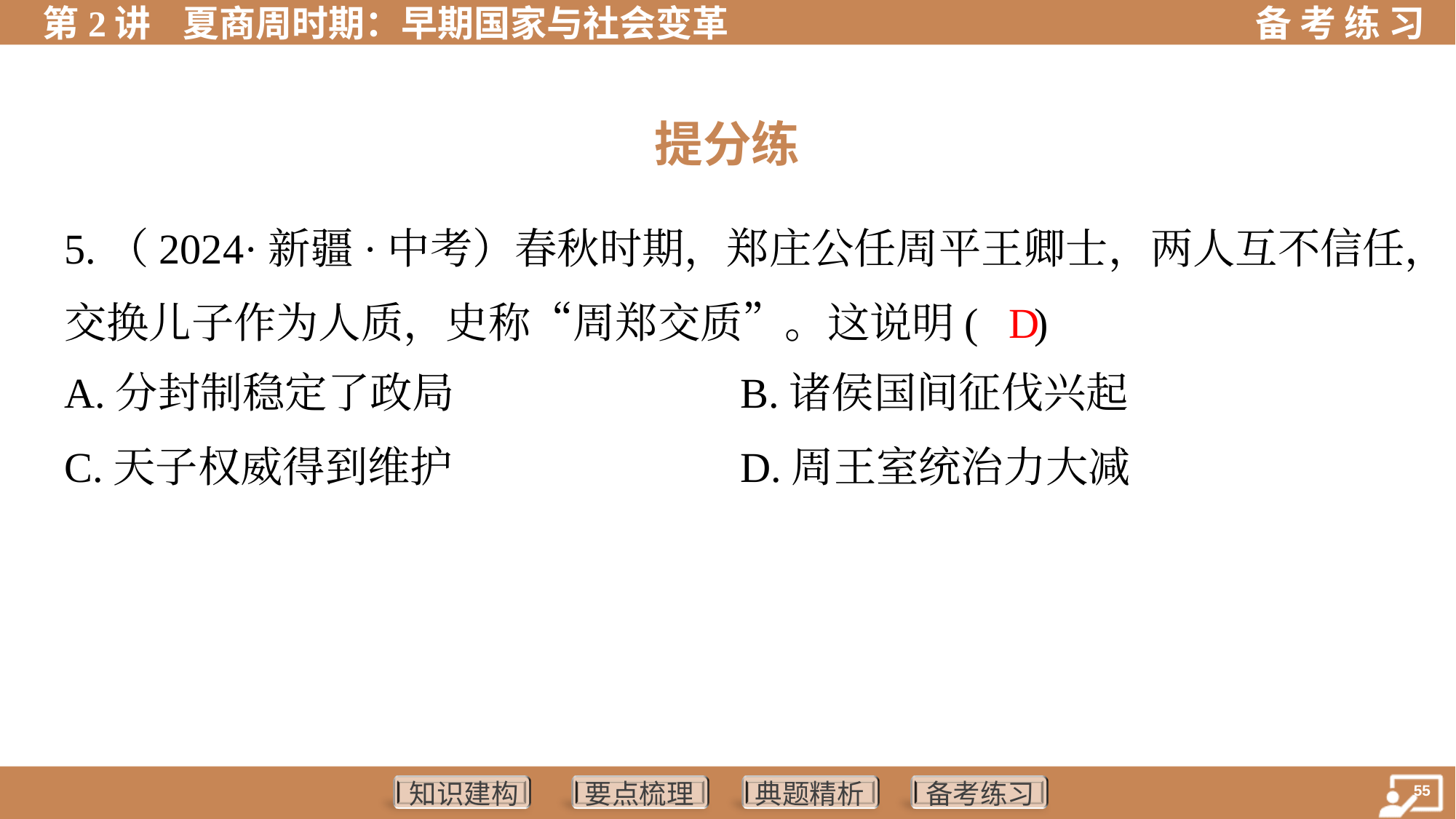

提分练
5.（2024·新疆·中考）春秋时期，郑庄公任周平王卿士，两人互不信任，
交换儿子作为人质，史称“周郑交质”。这说明(     )
       D
A.分封制稳定了政局	B.诸侯国间征伐兴起
C.天子权威得到维护	D.周王室统治力大减